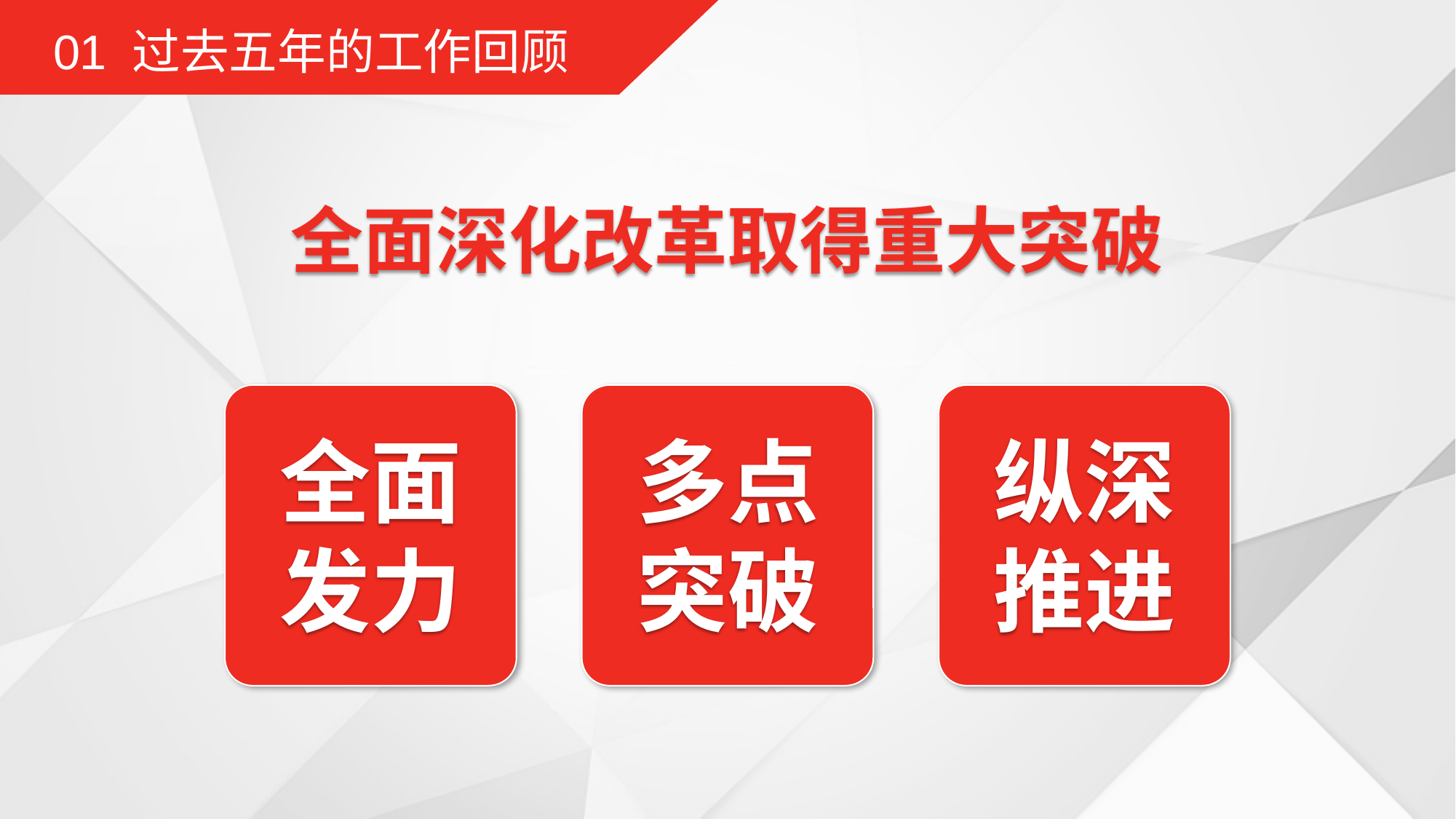

01 过去五年的工作回顾
全面深化改革取得重大突破

全面
发力

多点突破

纵深推进